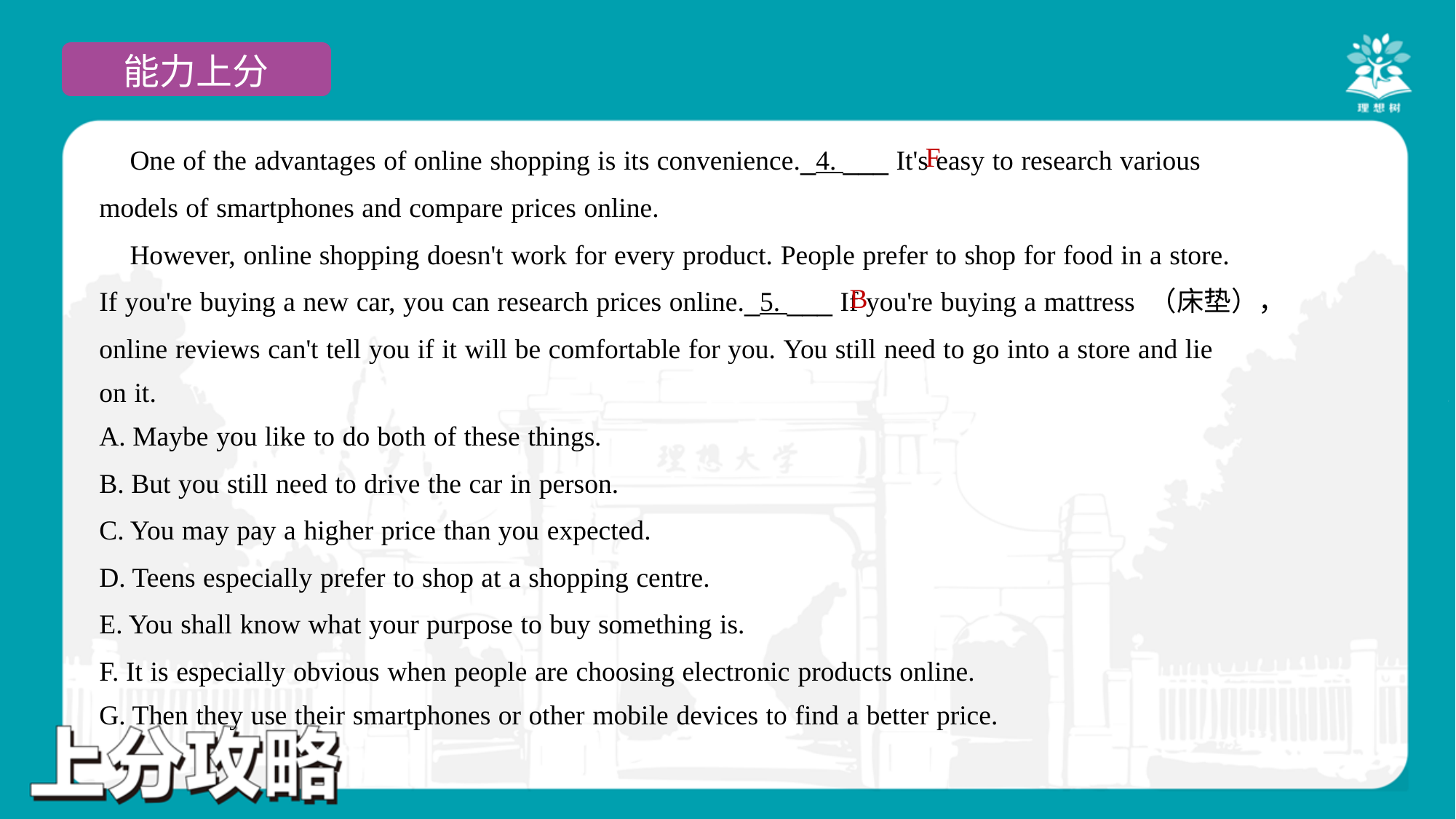

F
    One of the advantages of online shopping is its convenience._4. ___ It's easy to research various
models of smartphones and compare prices online.
    However, online shopping doesn't work for every product. People prefer to shop for food in a store.
If you're buying a new car, you can research prices online._5. ___ If you're buying a mattress （床垫），
online reviews can't tell you if it will be comfortable for you. You still need to go into a store and lie
on it.#7
B
A. Maybe you like to do both of these things.
B. But you still need to drive the car in person.
C. You may pay a higher price than you expected.
D. Teens especially prefer to shop at a shopping centre.
E. You shall know what your purpose to buy something is.
F. It is especially obvious when people are choosing electronic products online.
G. Then they use their smartphones or other mobile devices to find a better price.#7